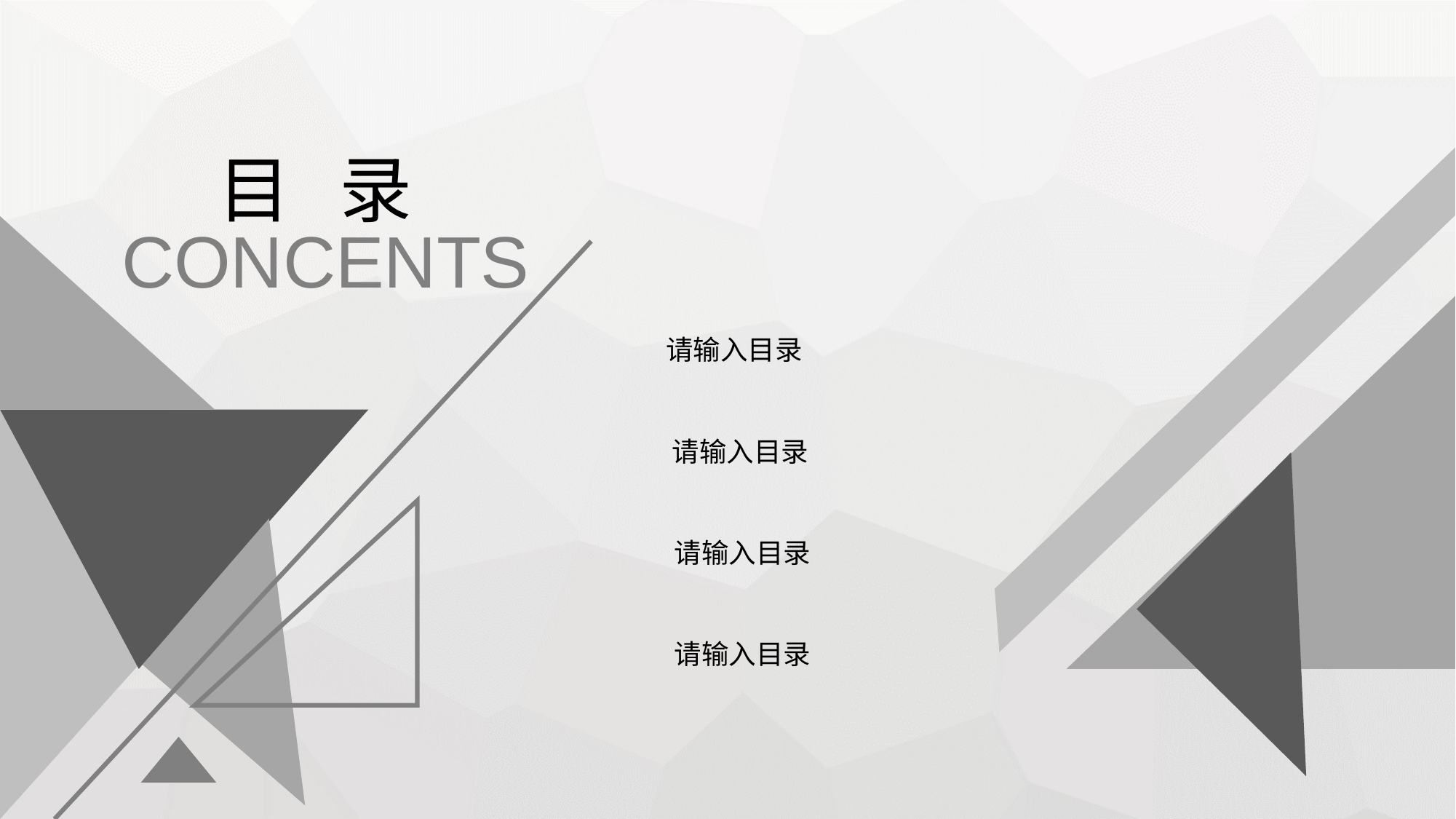

目   录

CONCENTS

请输入目录
请输入目录

请输入目录
请输入目录